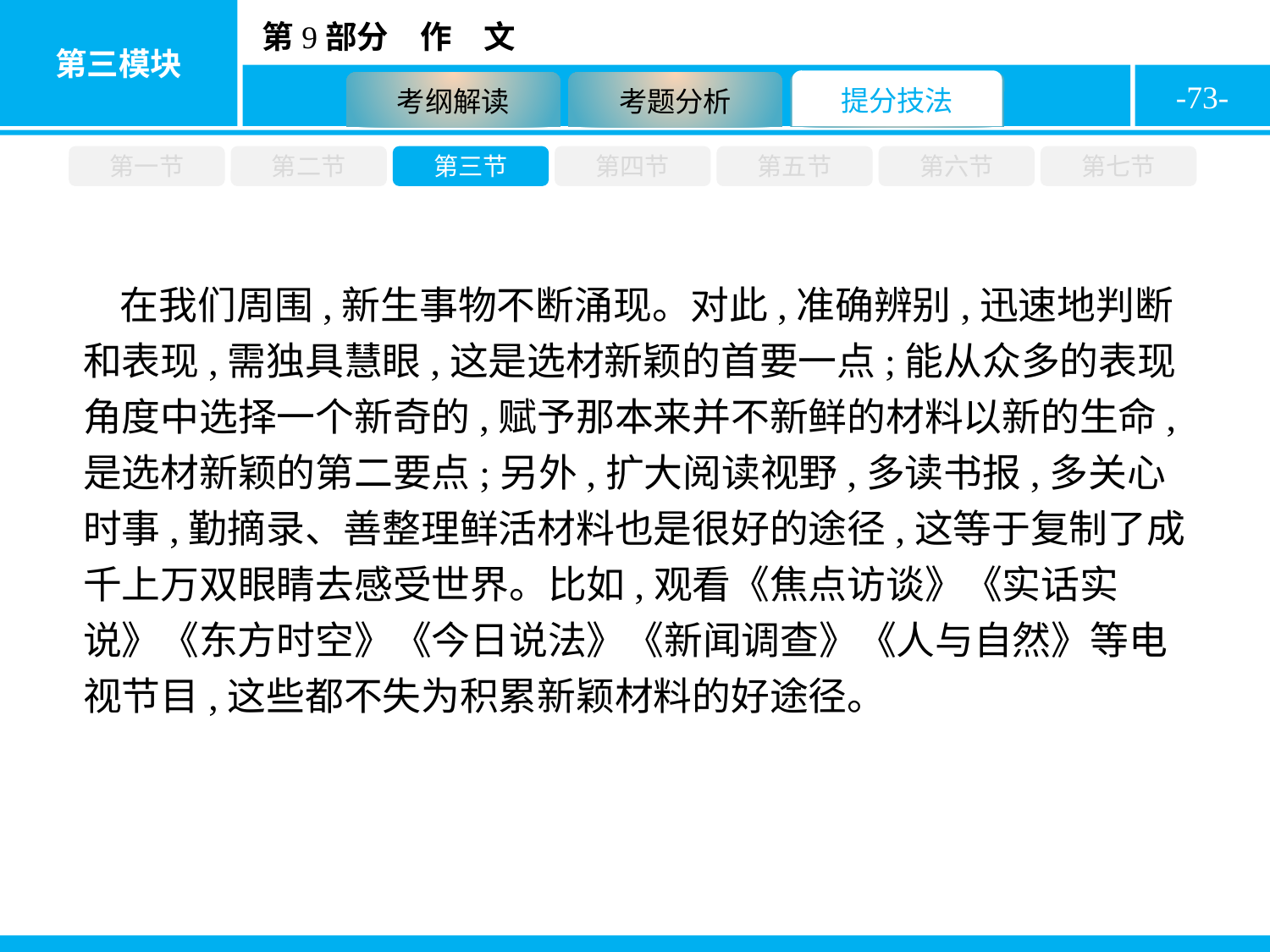

-73-
第一节
第二节
第三节
第四节
第五节
第六节
第七节
在我们周围,新生事物不断涌现。对此,准确辨别,迅速地判断和表现,需独具慧眼,这是选材新颖的首要一点;能从众多的表现角度中选择一个新奇的,赋予那本来并不新鲜的材料以新的生命,是选材新颖的第二要点;另外,扩大阅读视野,多读书报,多关心时事,勤摘录、善整理鲜活材料也是很好的途径,这等于复制了成千上万双眼睛去感受世界。比如,观看《焦点访谈》《实话实说》《东方时空》《今日说法》《新闻调查》《人与自然》等电视节目,这些都不失为积累新颖材料的好途径。